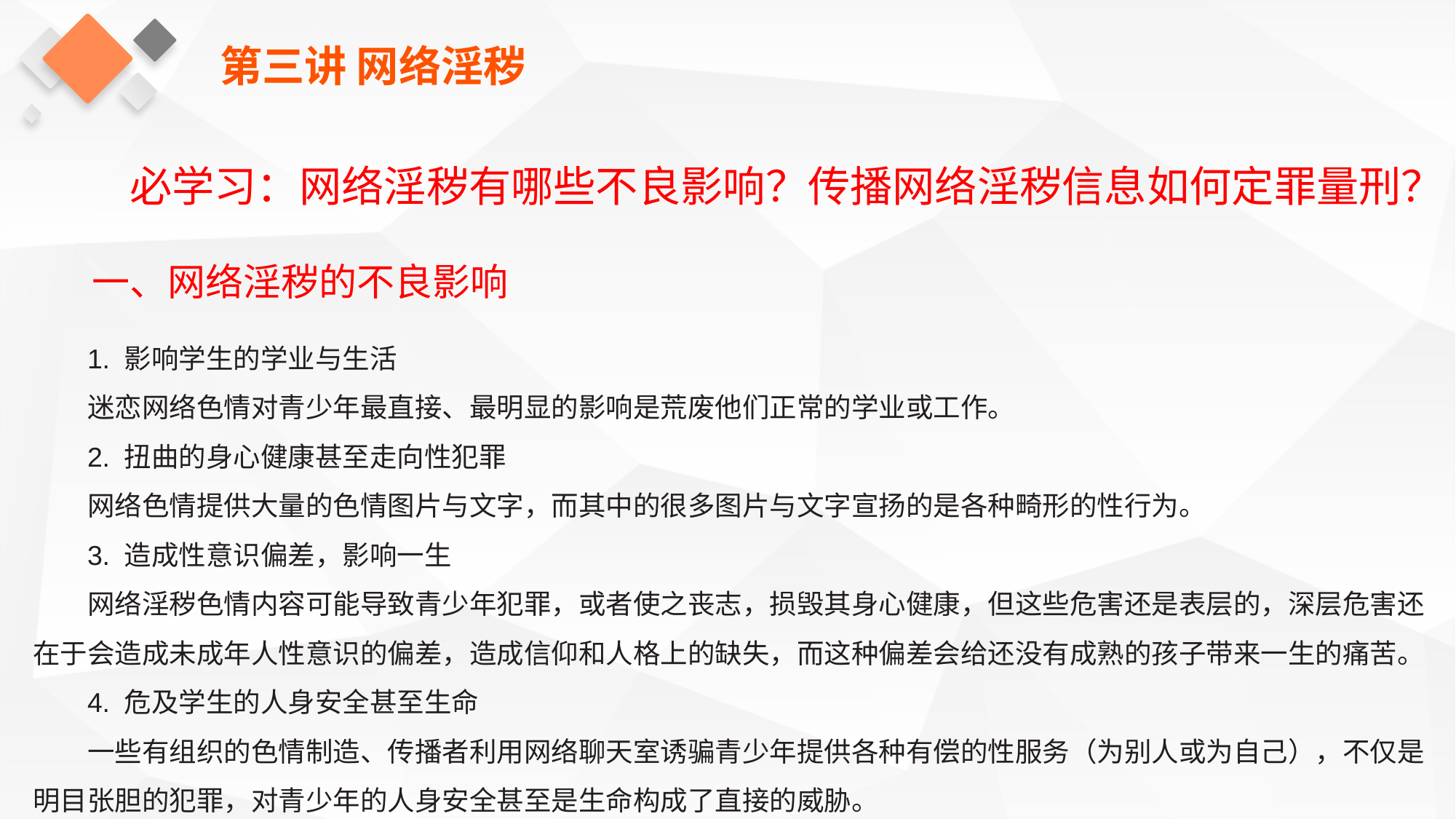

第三讲 网络淫秽
必学习：网络淫秽有哪些不良影响？传播网络淫秽信息如何定罪量刑？
一、网络淫秽的不良影响
1. 影响学生的学业与生活
迷恋网络色情对青少年最直接、最明显的影响是荒废他们正常的学业或工作。
2. 扭曲的身心健康甚至走向性犯罪
网络色情提供大量的色情图片与文字，而其中的很多图片与文字宣扬的是各种畸形的性行为。
3. 造成性意识偏差，影响一生
网络淫秽色情内容可能导致青少年犯罪，或者使之丧志，损毁其身心健康，但这些危害还是表层的，深层危害还在于会造成未成年人性意识的偏差，造成信仰和人格上的缺失，而这种偏差会给还没有成熟的孩子带来一生的痛苦。
4. 危及学生的人身安全甚至生命
一些有组织的色情制造、传播者利用网络聊天室诱骗青少年提供各种有偿的性服务（为别人或为自己），不仅是明目张胆的犯罪，对青少年的人身安全甚至是生命构成了直接的威胁。